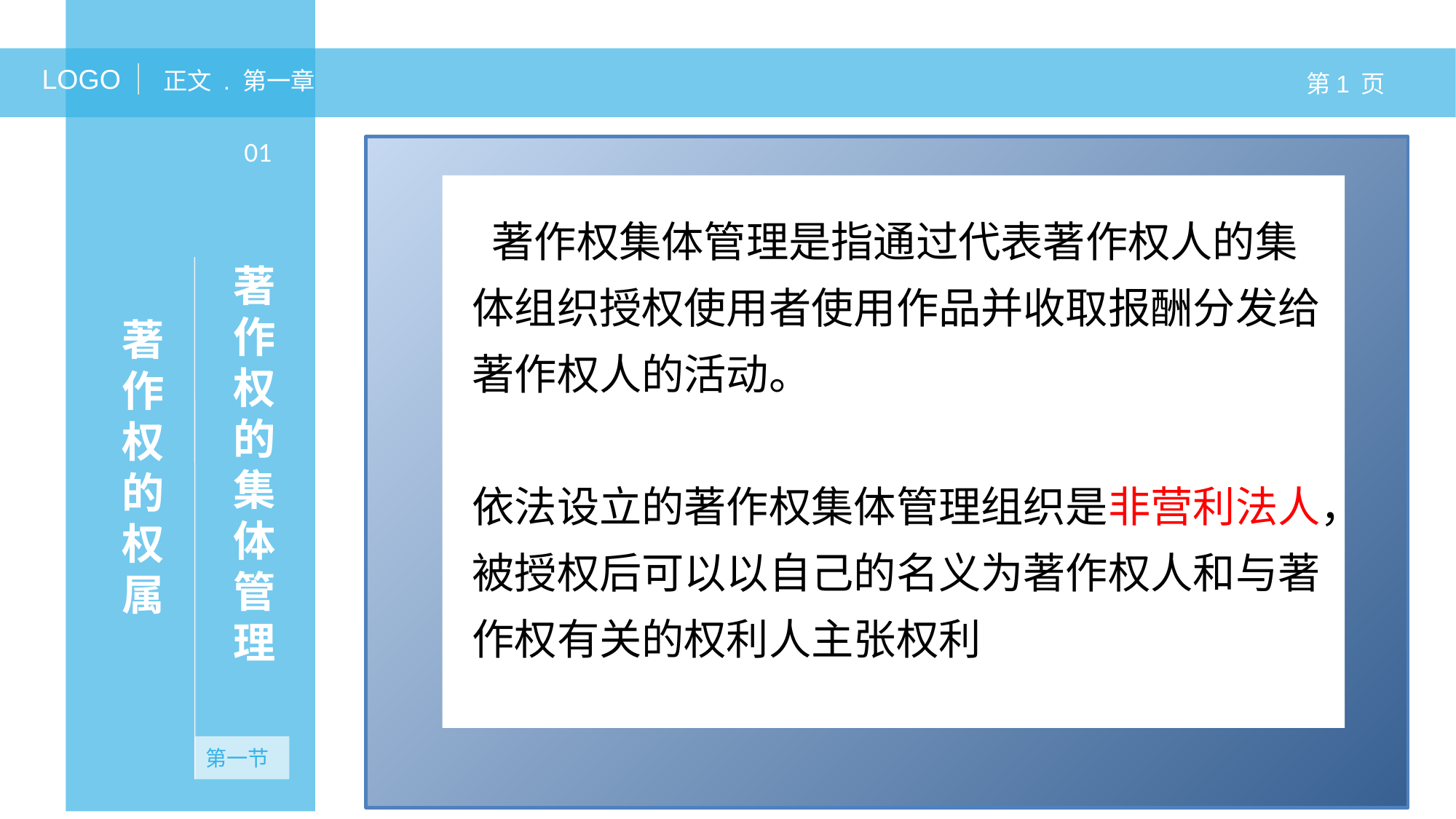

LOGO
正文 . 第一章

第1 页
01

 著作权集体管理是指通过代表著作权人的集体组织授权使用者使用作品并收取报酬分发给著作权人的活动。

依法设立的著作权集体管理组织是非营利法人，被授权后可以以自己的名义为著作权人和与著作权有关的权利人主张权利

著作权的集体管理

著作权的权属

第一节